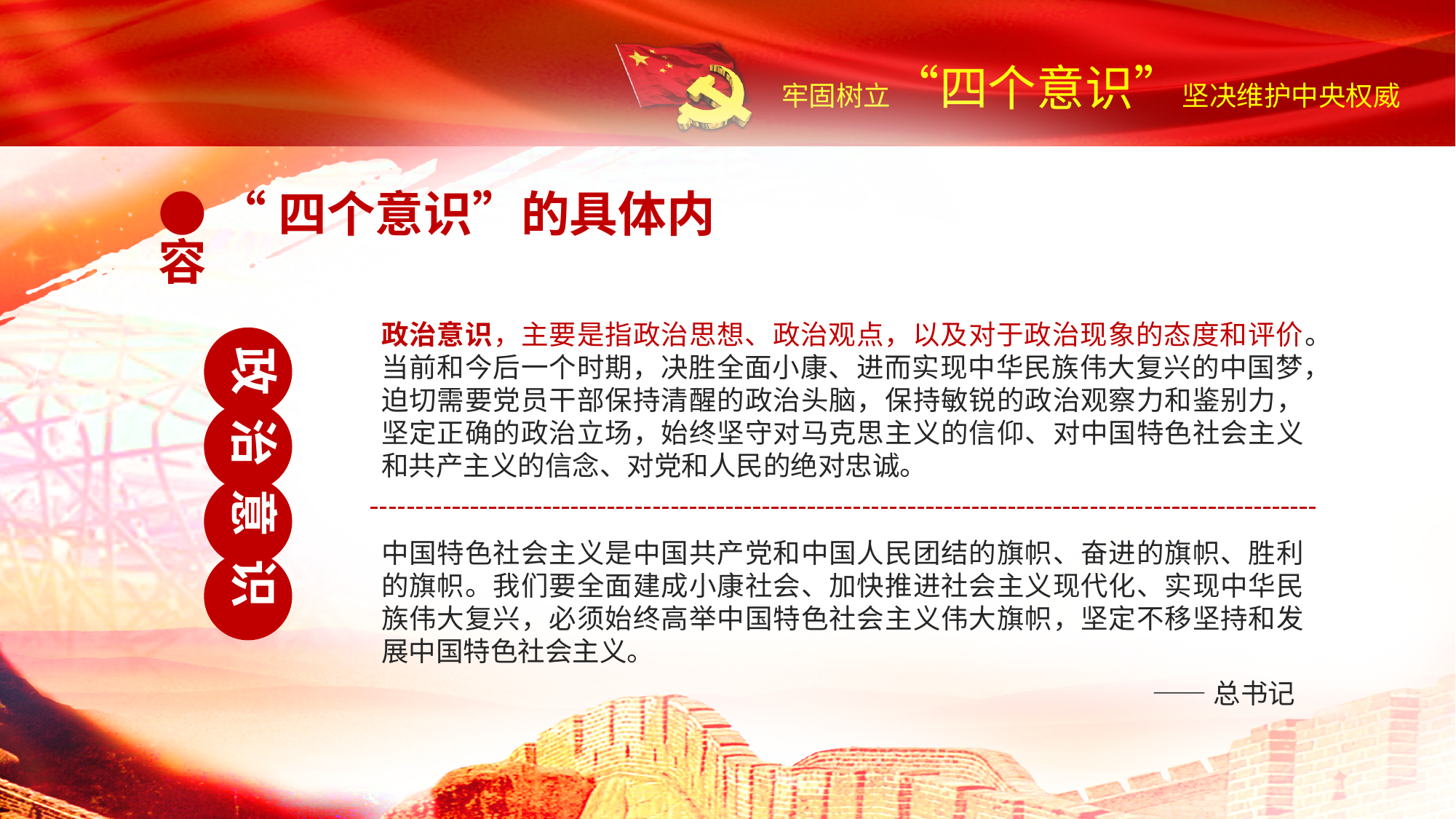

● “四个意识”的具体内容
政治意识，主要是指政治思想、政治观点，以及对于政治现象的态度和评价。当前和今后一个时期，决胜全面小康、进而实现中华民族伟大复兴的中国梦，迫切需要党员干部保持清醒的政治头脑，保持敏锐的政治观察力和鉴别力，坚定正确的政治立场，始终坚守对马克思主义的信仰、对中国特色社会主义和共产主义的信念、对党和人民的绝对忠诚。

政  治  意  识

中国特色社会主义是中国共产党和中国人民团结的旗帜、奋进的旗帜、胜利的旗帜。我们要全面建成小康社会、加快推进社会主义现代化、实现中华民族伟大复兴，必须始终高举中国特色社会主义伟大旗帜，坚定不移坚持和发展中国特色社会主义。
——总书记